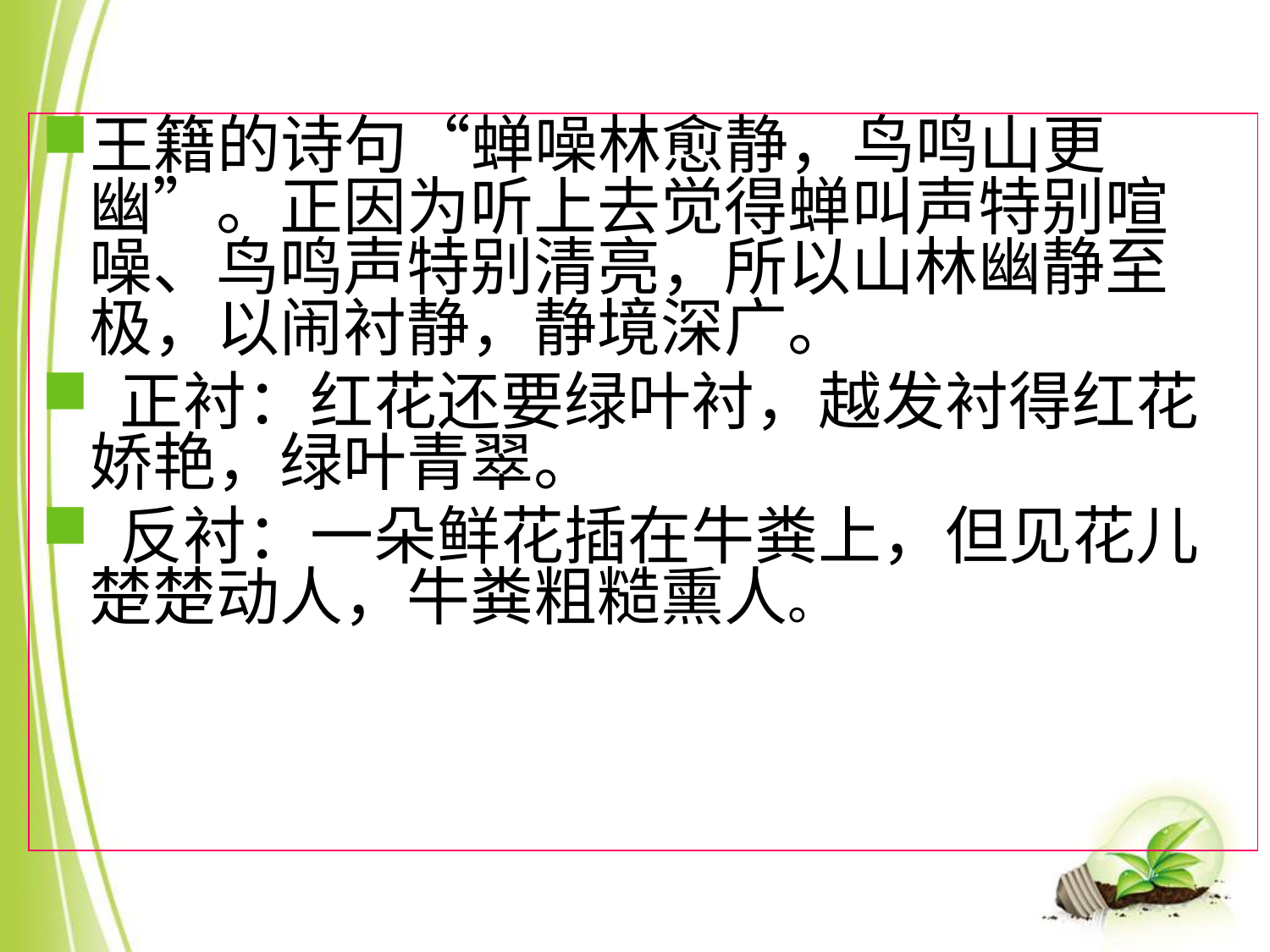

王籍的诗句“蝉噪林愈静，鸟鸣山更幽”。正因为听上去觉得蝉叫声特别喧噪、鸟鸣声特别清亮，所以山林幽静至极，以闹衬静，静境深广。
 正衬：红花还要绿叶衬，越发衬得红花娇艳，绿叶青翠。
 反衬：一朵鲜花插在牛粪上，但见花儿楚楚动人，牛粪粗糙熏人。